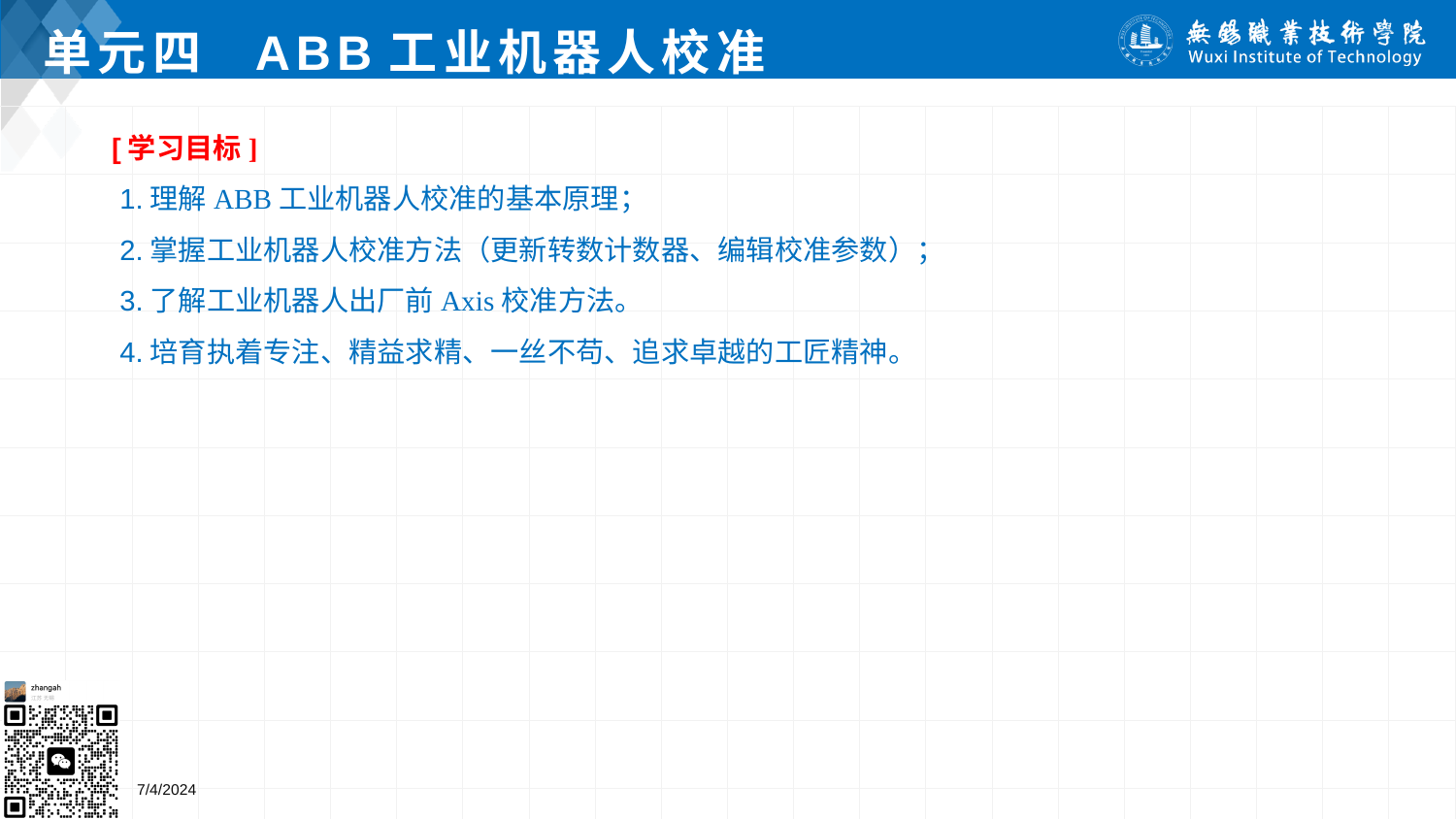

# 单元四  ABB工业机器人校准
[学习目标]
 1.理解ABB工业机器人校准的基本原理；
 2.掌握工业机器人校准方法（更新转数计数器、编辑校准参数）；
 3.了解工业机器人出厂前Axis校准方法。
 4.培育执着专注、精益求精、一丝不苟、追求卓越的工匠精神。

7/4/2024